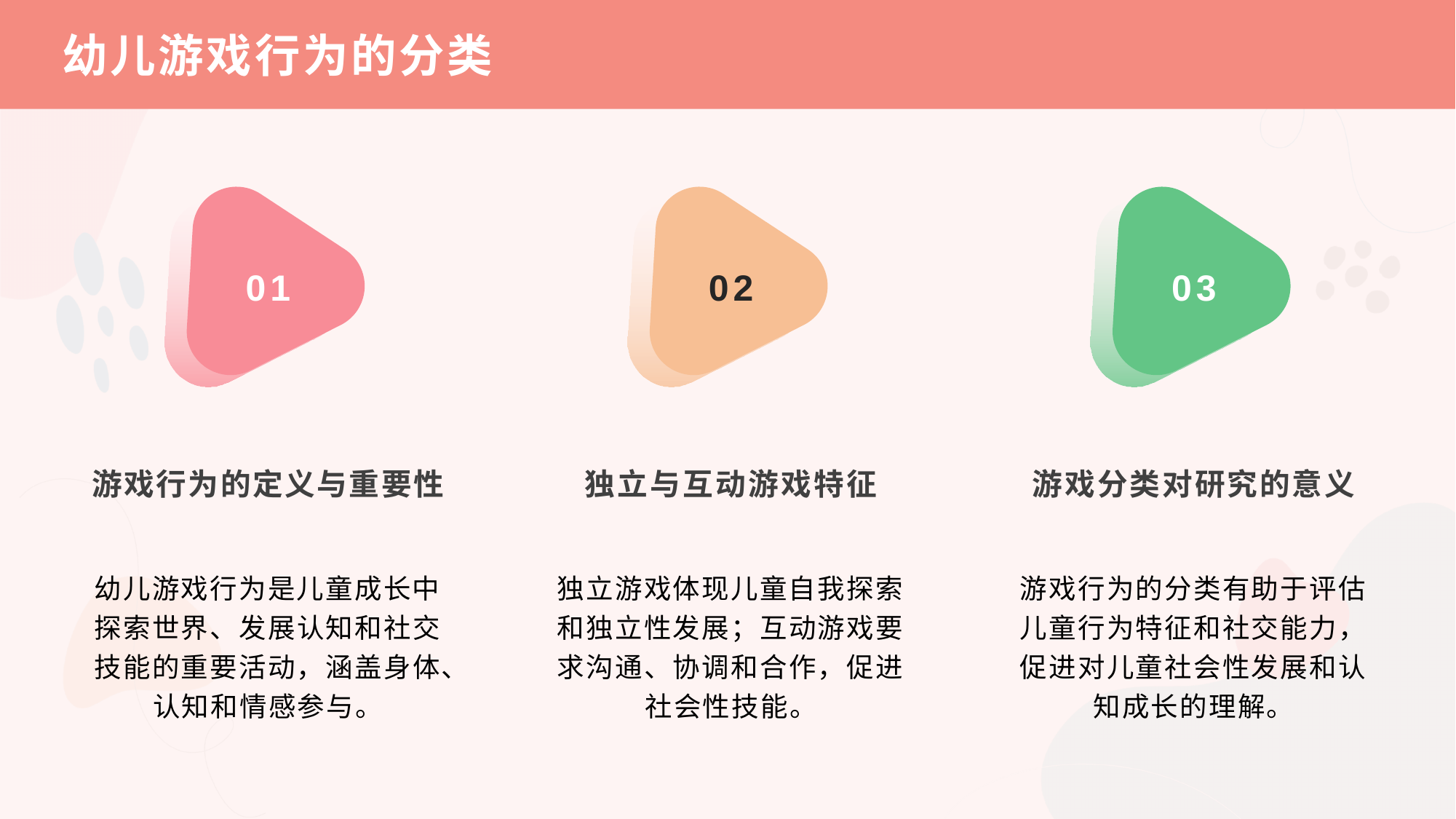

幼儿游戏行为的分类

01
02
03
游戏行为的定义与重要性
独立与互动游戏特征
游戏分类对研究的意义
幼儿游戏行为是儿童成长中探索世界、发展认知和社交技能的重要活动，涵盖身体、认知和情感参与。
独立游戏体现儿童自我探索和独立性发展；互动游戏要求沟通、协调和合作，促进社会性技能。
游戏行为的分类有助于评估儿童行为特征和社交能力，促进对儿童社会性发展和认知成长的理解。